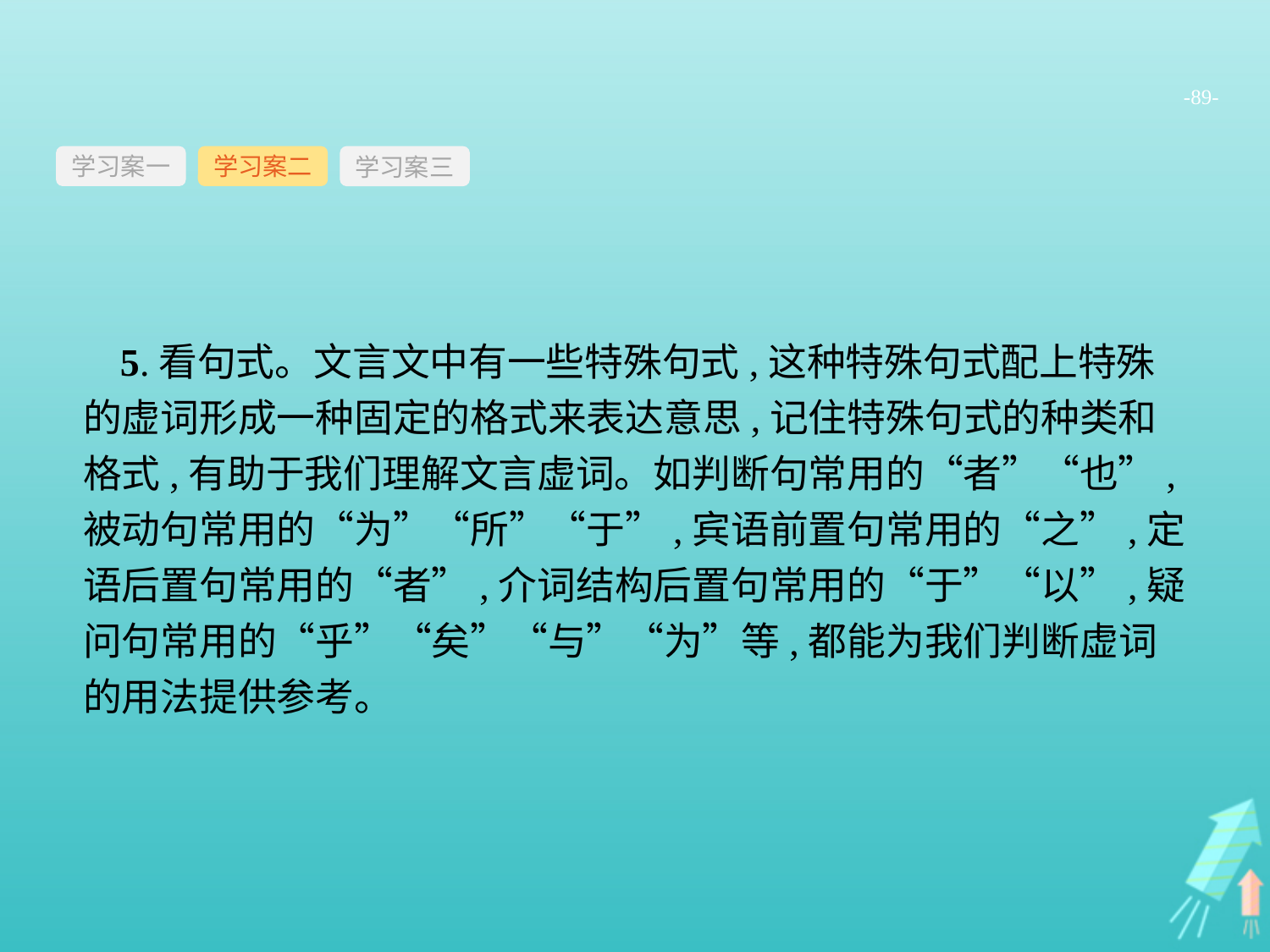

-89-
学习案一
学习案三
学习案二
5.看句式。文言文中有一些特殊句式,这种特殊句式配上特殊的虚词形成一种固定的格式来表达意思,记住特殊句式的种类和格式,有助于我们理解文言虚词。如判断句常用的“者”“也”,被动句常用的“为”“所”“于”,宾语前置句常用的“之”,定语后置句常用的“者”,介词结构后置句常用的“于”“以”,疑问句常用的“乎”“矣”“与”“为”等,都能为我们判断虚词的用法提供参考。